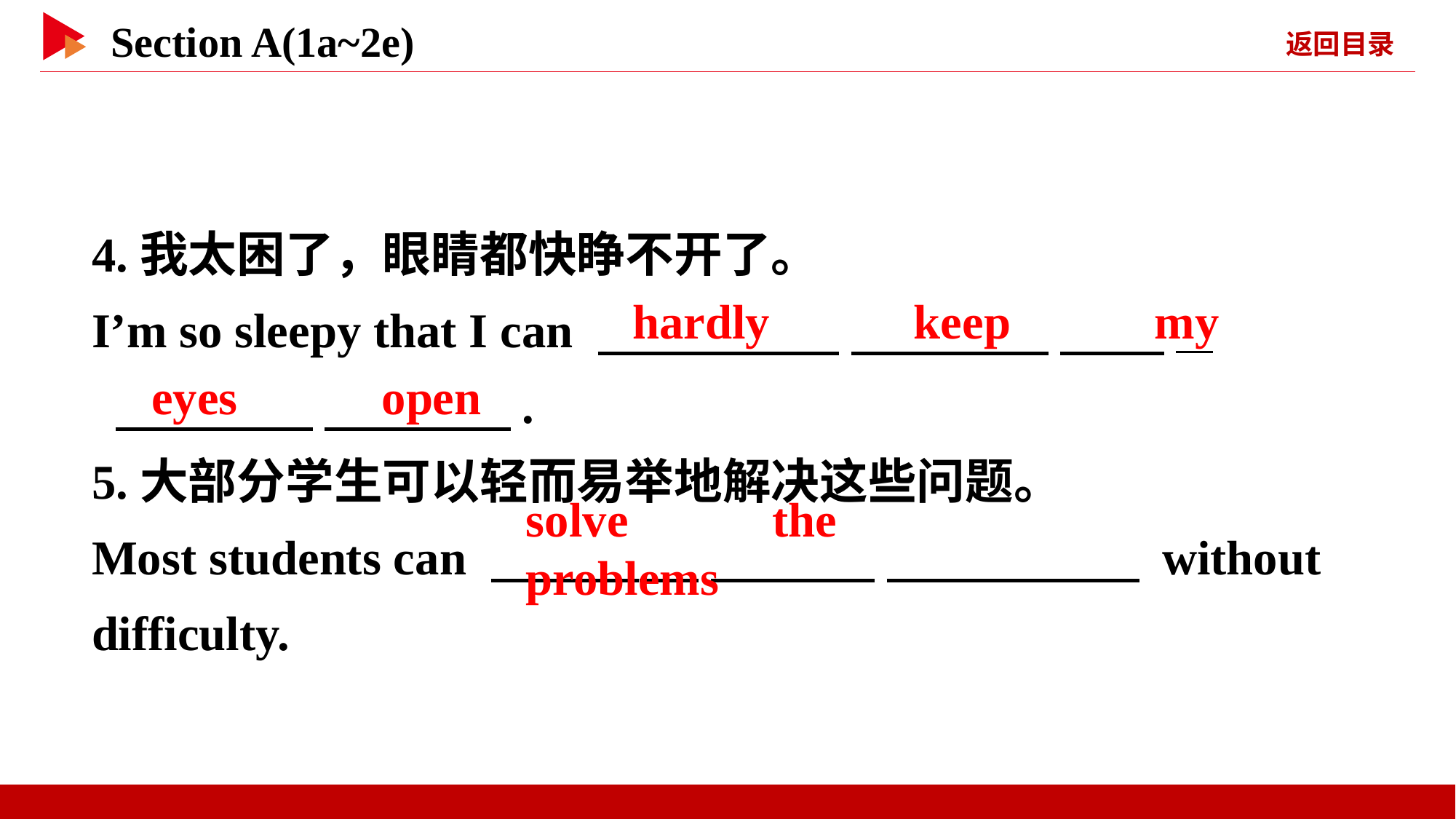

4.我太困了，眼睛都快睁不开了。
I’m so sleepy that I can 　             　 　         　 　     _
 　         　 　        　.
5.大部分学生可以轻而易举地解决这些问题。
Most students can 　          　 　      　 　              　 without difficulty.
hardly 　 　keep 　 　my
eyes 　 　open
solve 　 　the 　 　problems